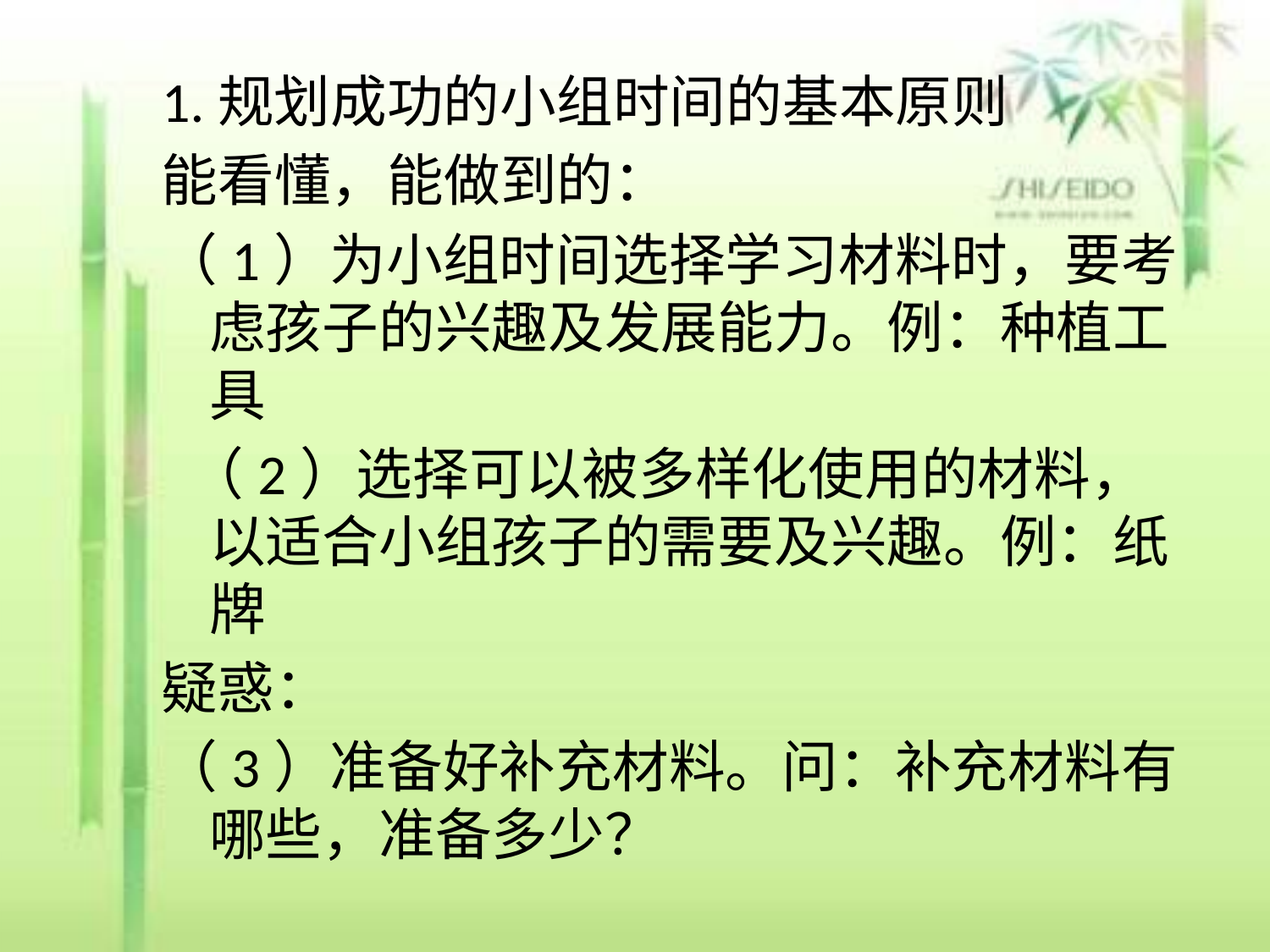

1.规划成功的小组时间的基本原则
能看懂，能做到的：
（1）为小组时间选择学习材料时，要考虑孩子的兴趣及发展能力。例：种植工具
 （2）选择可以被多样化使用的材料，以适合小组孩子的需要及兴趣。例：纸牌
疑惑：
（3）准备好补充材料。问：补充材料有哪些，准备多少？